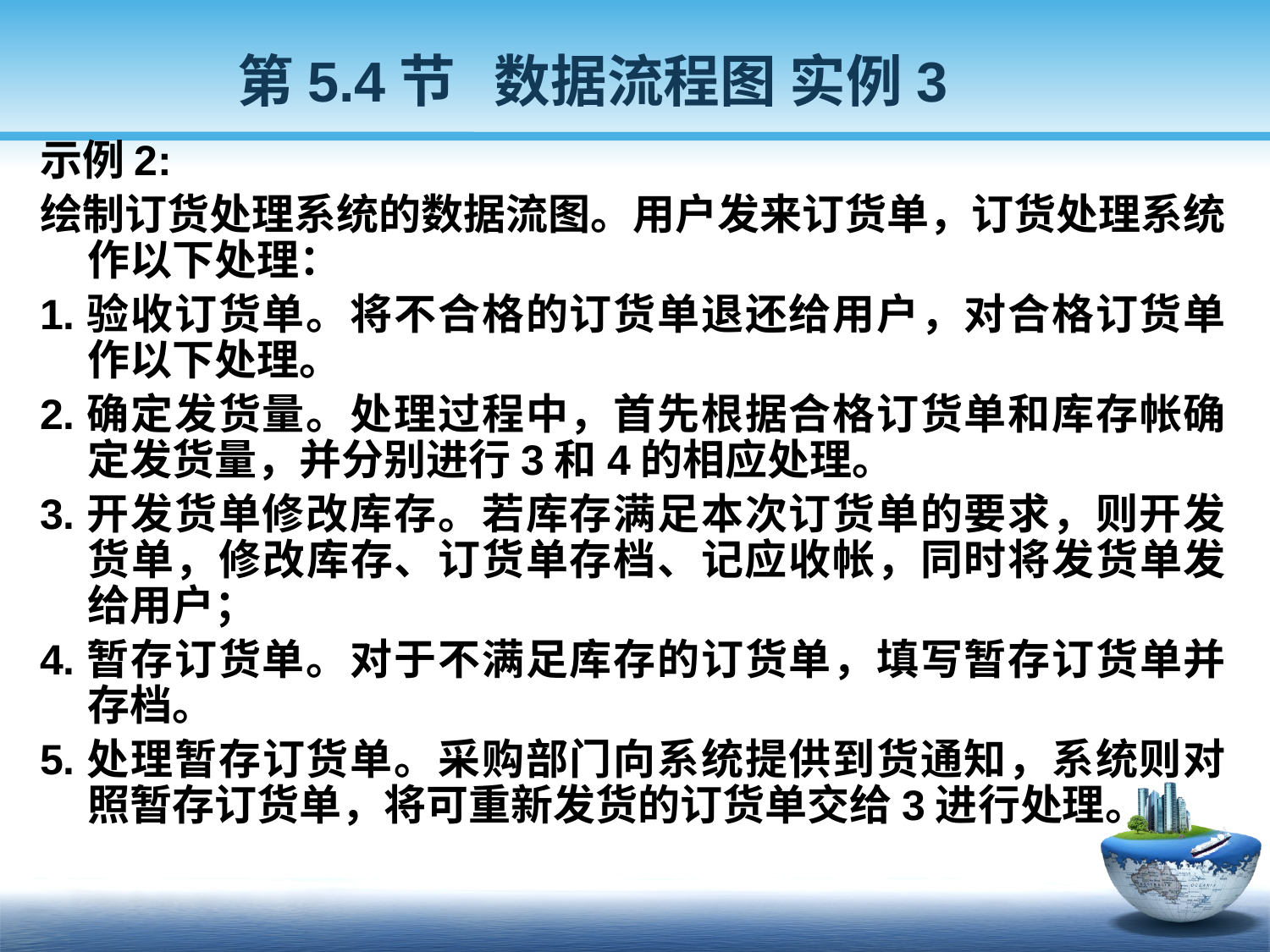

第5.4节   数据流程图 实例3
示例2:
绘制订货处理系统的数据流图。用户发来订货单，订货处理系统作以下处理：
1.验收订货单。将不合格的订货单退还给用户，对合格订货单作以下处理。
2.确定发货量。处理过程中，首先根据合格订货单和库存帐确定发货量，并分别进行3和4的相应处理。
3.开发货单修改库存。若库存满足本次订货单的要求，则开发货单，修改库存、订货单存档、记应收帐，同时将发货单发给用户；
4.暂存订货单。对于不满足库存的订货单，填写暂存订货单并存档。
5.处理暂存订货单。采购部门向系统提供到货通知，系统则对照暂存订货单，将可重新发货的订货单交给3进行处理。